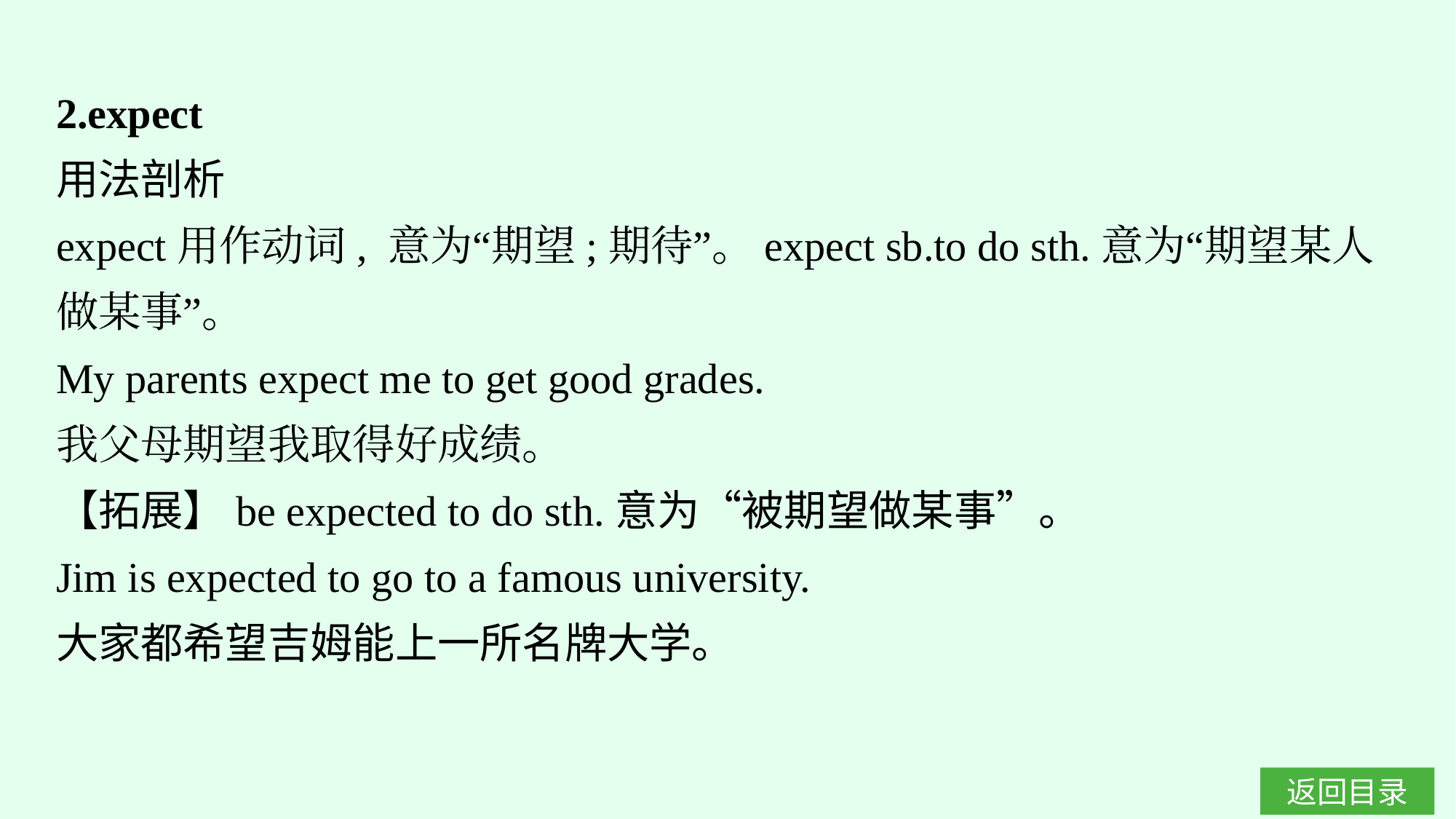

2.expect
用法剖析
expect用作动词, 意为“期望;期待”。expect sb.to do sth.意为“期望某人做某事”。
My parents expect me to get good grades.
我父母期望我取得好成绩。
【拓展】be expected to do sth.意为“被期望做某事”。
Jim is expected to go to a famous university.
大家都希望吉姆能上一所名牌大学。